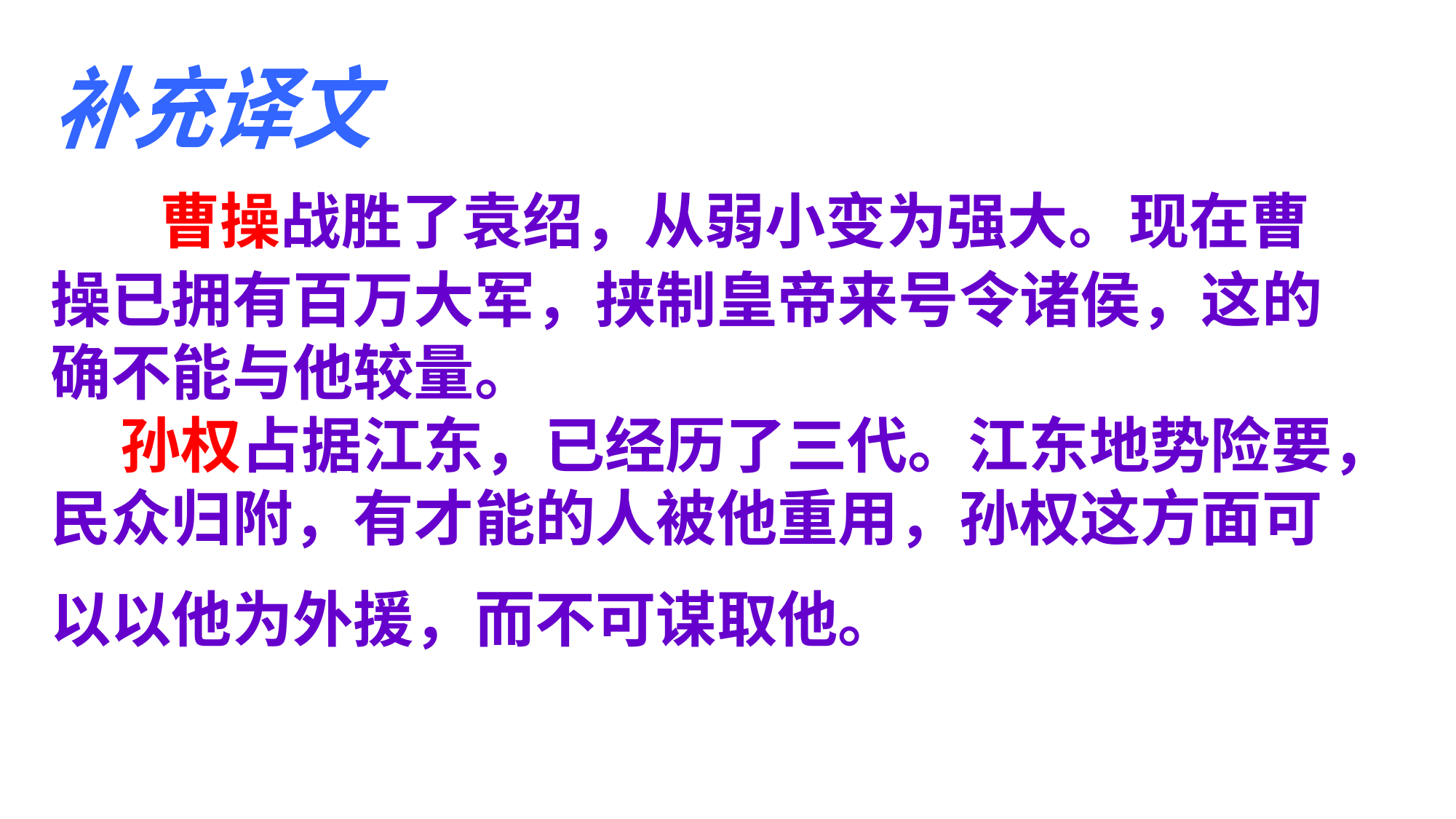

补充译文
　 曹操战胜了袁绍，从弱小变为强大。现在曹操已拥有百万大军，挟制皇帝来号令诸侯，这的确不能与他较量。
    孙权占据江东，已经历了三代。江东地势险要，民众归附，有才能的人被他重用，孙权这方面可以以他为外援，而不可谋取他。